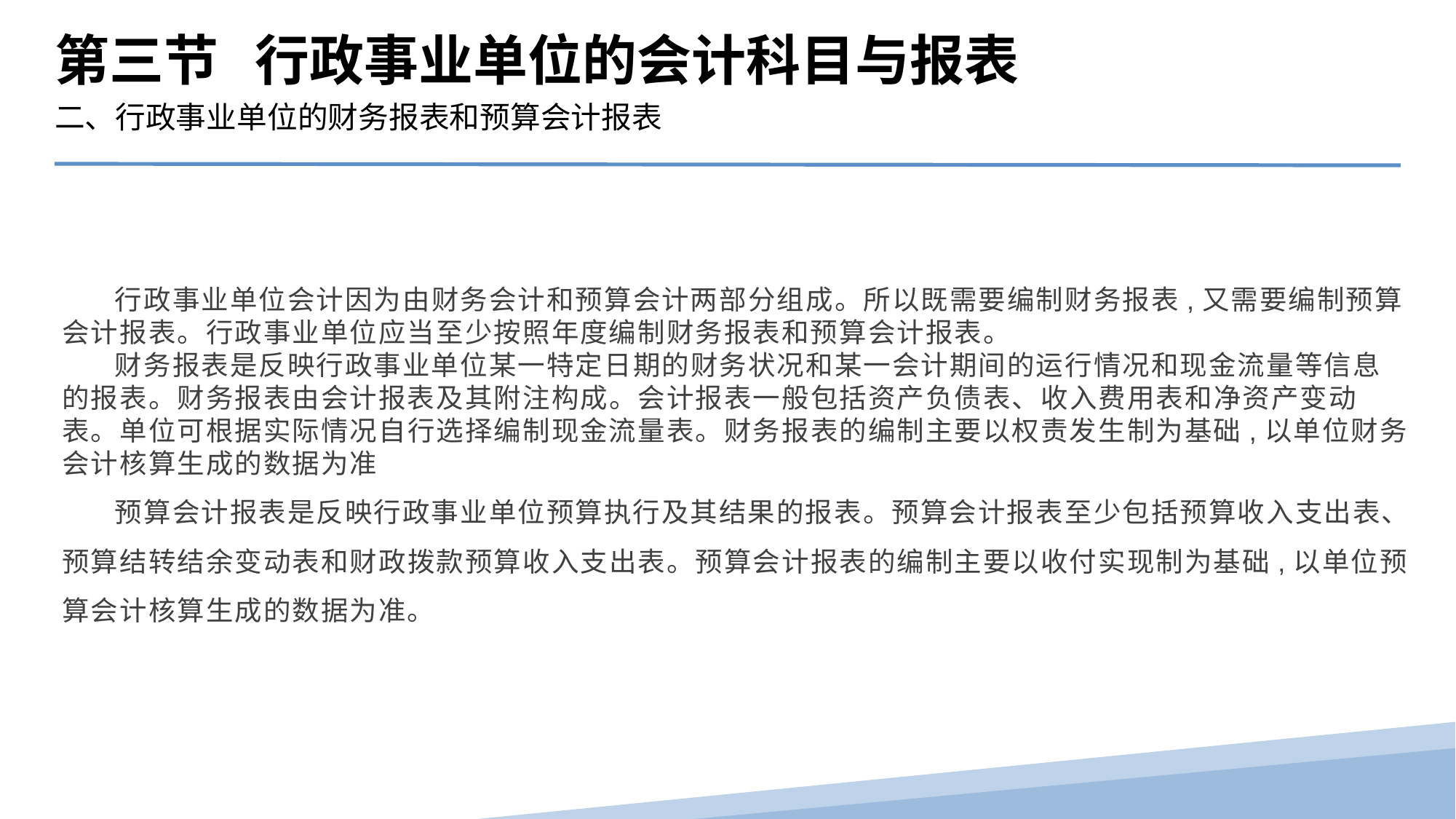

第三节   行政事业单位的会计科目与报表
二、行政事业单位的财务报表和预算会计报表
      行政事业单位会计因为由财务会计和预算会计两部分组成。所以既需要编制财务报表,又需要编制预算会计报表。行政事业单位应当至少按照年度编制财务报表和预算会计报表。
      财务报表是反映行政事业单位某一特定日期的财务状况和某一会计期间的运行情况和现金流量等信息的报表。财务报表由会计报表及其附注构成。会计报表一般包括资产负债表、收入费用表和净资产变动表。单位可根据实际情况自行选择编制现金流量表。财务报表的编制主要以权责发生制为基础,以单位财务会计核算生成的数据为准
      预算会计报表是反映行政事业单位预算执行及其结果的报表。预算会计报表至少包括预算收入支出表、预算结转结余变动表和财政拨款预算收入支出表。预算会计报表的编制主要以收付实现制为基础,以单位预算会计核算生成的数据为准。